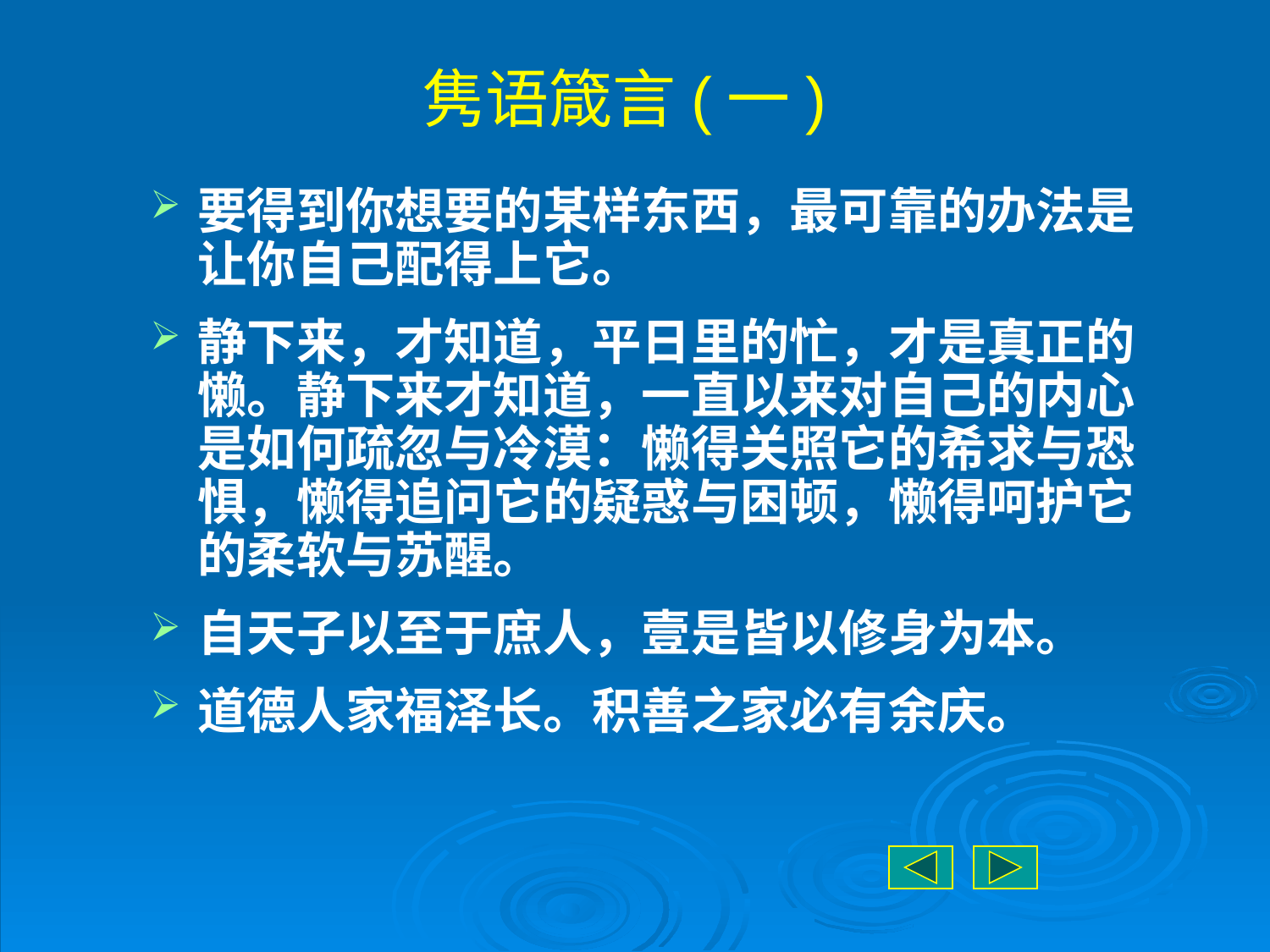

隽语箴言(一)
要得到你想要的某样东西，最可靠的办法是让你自己配得上它。
静下来，才知道，平日里的忙，才是真正的懒。静下来才知道，一直以来对自己的内心是如何疏忽与冷漠：懒得关照它的希求与恐惧，懒得追问它的疑惑与困顿，懒得呵护它的柔软与苏醒。
自天子以至于庶人，壹是皆以修身为本。
道德人家福泽长。积善之家必有余庆。